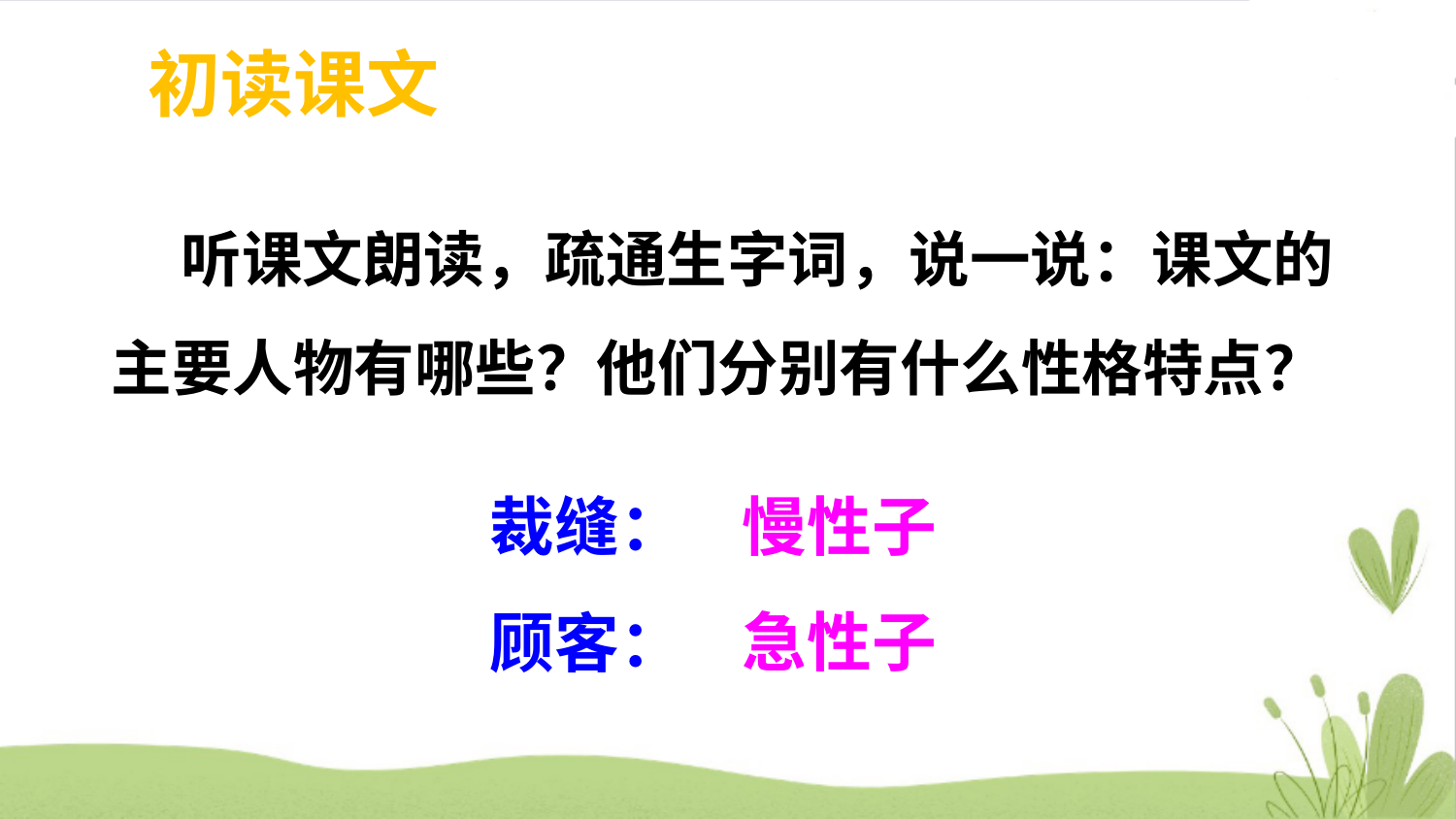

初读课文
    听课文朗读，疏通生字词，说一说：课文的主要人物有哪些？他们分别有什么性格特点？
裁缝：
顾客：
慢性子
急性子